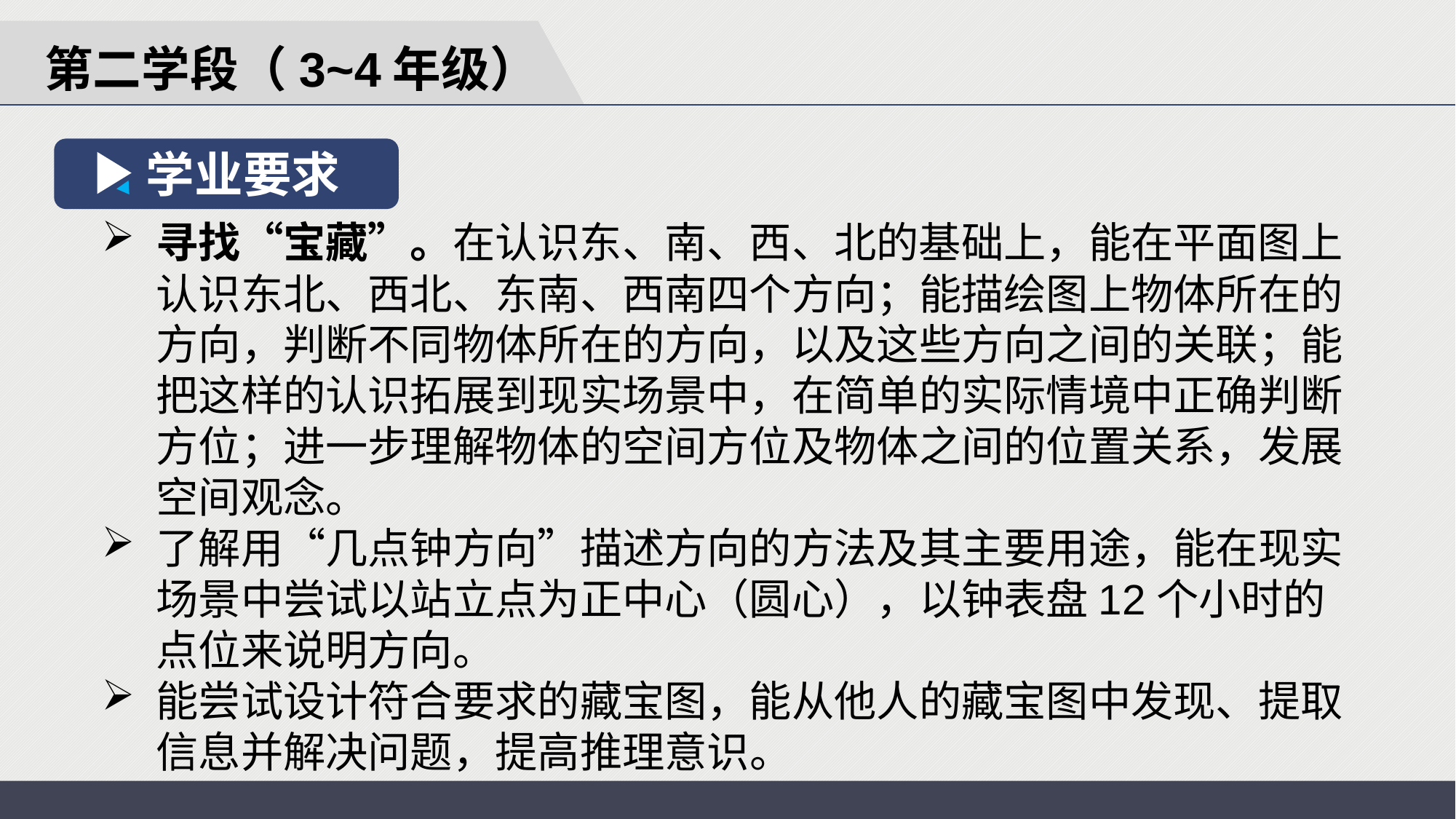

第二学段（3~4年级）
学业要求

寻找“宝藏”。在认识东、南、西、北的基础上，能在平面图上认识东北、西北、东南、西南四个方向；能描绘图上物体所在的方向，判断不同物体所在的方向，以及这些方向之间的关联；能把这样的认识拓展到现实场景中，在简单的实际情境中正确判断方位；进一步理解物体的空间方位及物体之间的位置关系，发展空间观念。
了解用“几点钟方向”描述方向的方法及其主要用途，能在现实场景中尝试以站立点为正中心（圆心），以钟表盘12个小时的点位来说明方向。
能尝试设计符合要求的藏宝图，能从他人的藏宝图中发现、提取信息并解决问题，提高推理意识。